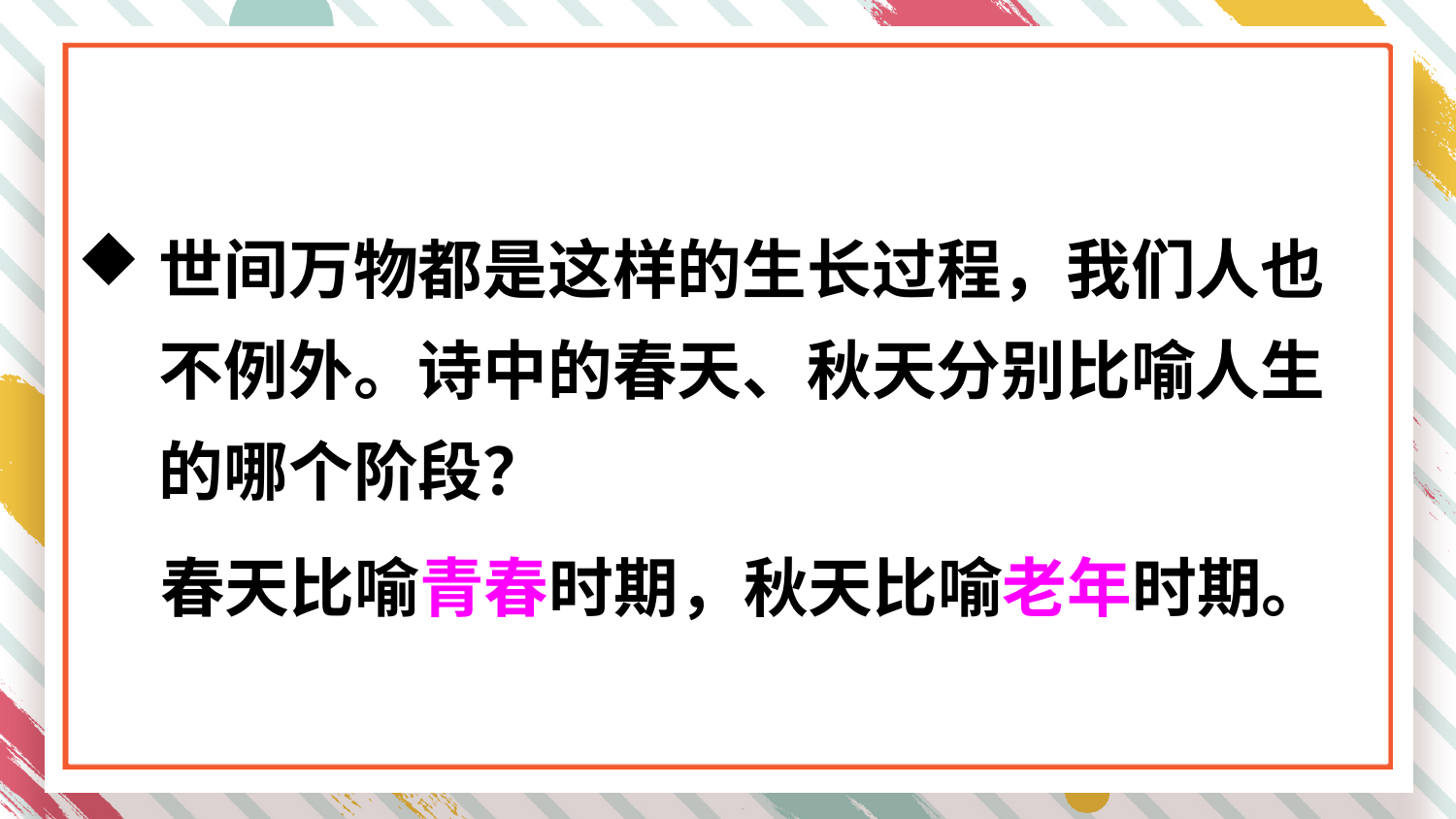

世间万物都是这样的生长过程，我们人也不例外。诗中的春天、秋天分别比喻人生的哪个阶段？
春天比喻青春时期，秋天比喻老年时期。